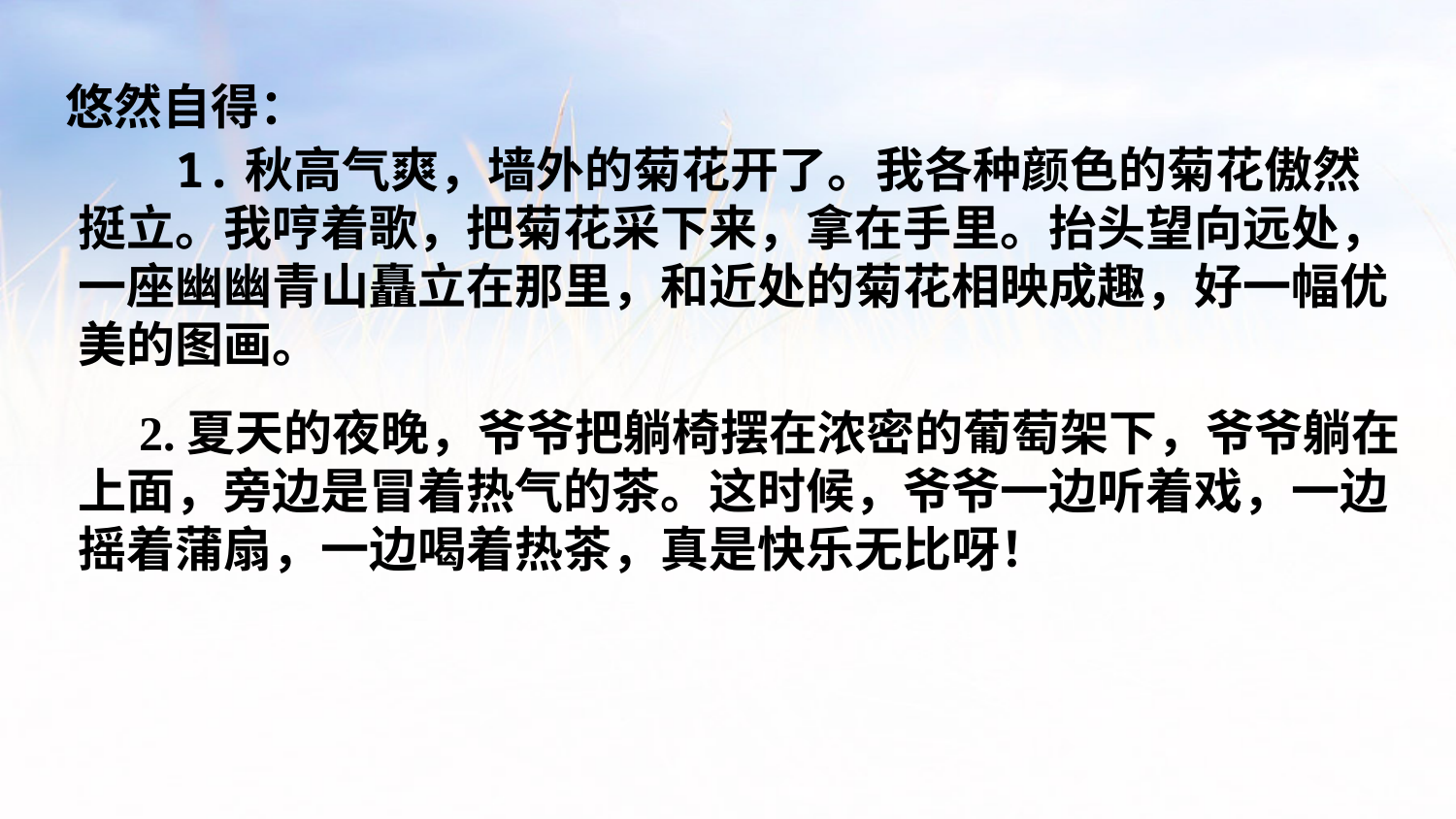

悠然自得：
        1.秋高气爽，墙外的菊花开了。我各种颜色的菊花傲然挺立。我哼着歌，把菊花采下来，拿在手里。抬头望向远处，一座幽幽青山矗立在那里，和近处的菊花相映成趣，好一幅优美的图画。
     2.夏天的夜晚，爷爷把躺椅摆在浓密的葡萄架下，爷爷躺在上面，旁边是冒着热气的茶。这时候，爷爷一边听着戏，一边摇着蒲扇，一边喝着热茶，真是快乐无比呀！